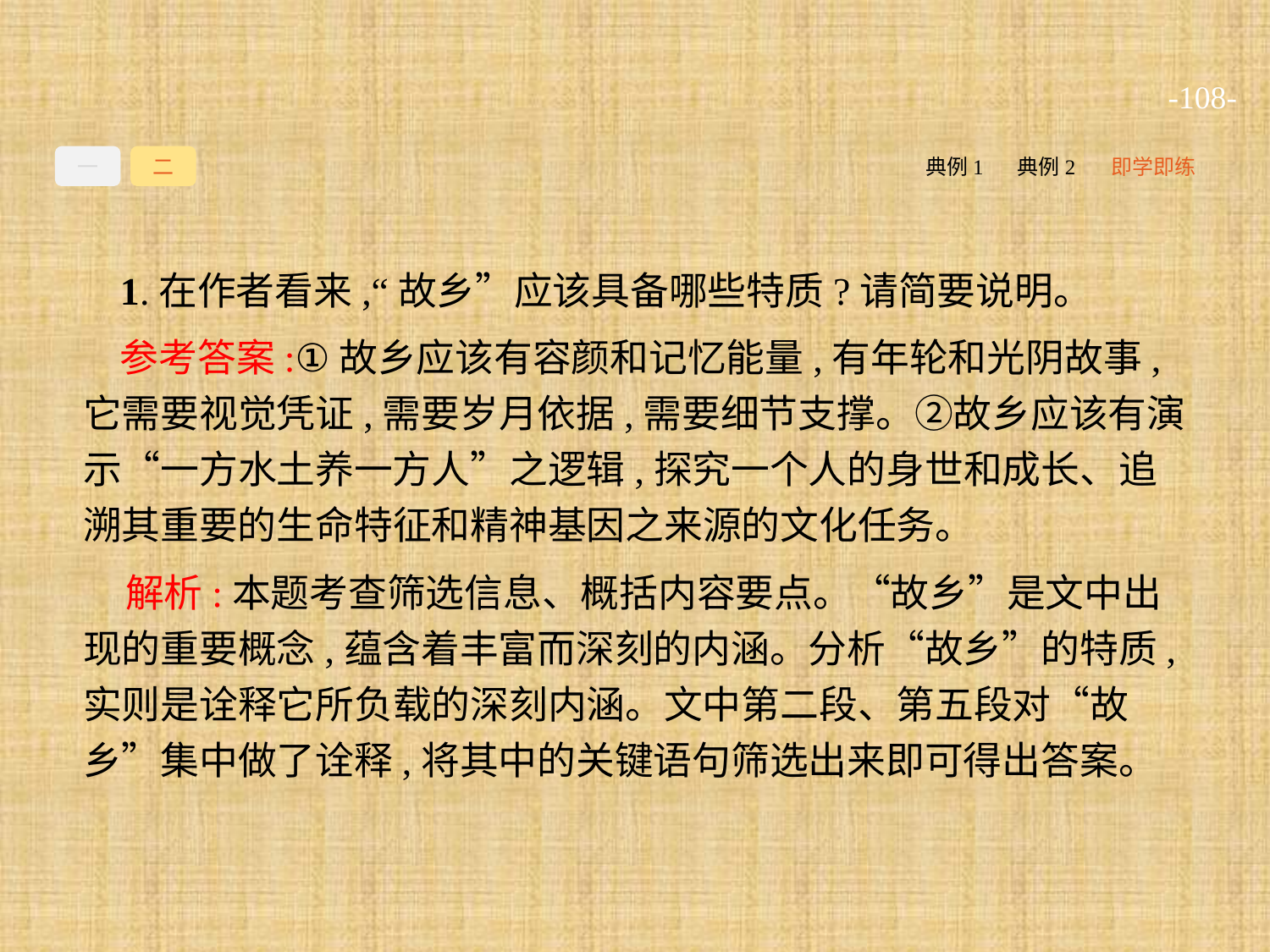

-108-
一
二
典例1
典例2
即学即练
1.在作者看来,“故乡”应该具备哪些特质?请简要说明。
参考答案:①故乡应该有容颜和记忆能量,有年轮和光阴故事,它需要视觉凭证,需要岁月依据,需要细节支撑。②故乡应该有演示“一方水土养一方人”之逻辑,探究一个人的身世和成长、追溯其重要的生命特征和精神基因之来源的文化任务。
解析:本题考查筛选信息、概括内容要点。“故乡”是文中出现的重要概念,蕴含着丰富而深刻的内涵。分析“故乡”的特质,实则是诠释它所负载的深刻内涵。文中第二段、第五段对“故乡”集中做了诠释,将其中的关键语句筛选出来即可得出答案。